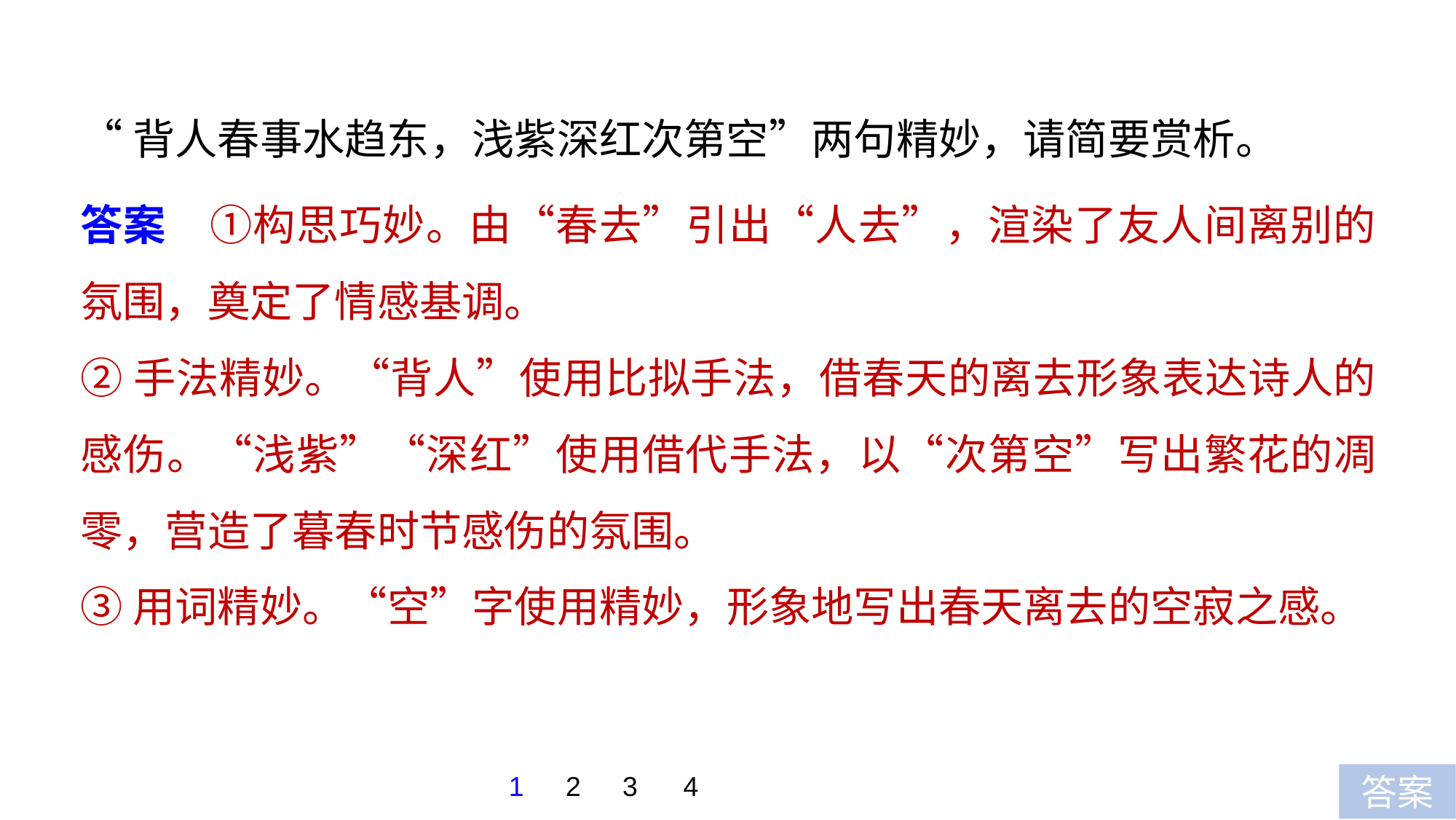

“背人春事水趋东，浅紫深红次第空”两句精妙，请简要赏析。
答案　①构思巧妙。由“春去”引出“人去”，渲染了友人间离别的氛围，奠定了情感基调。
②手法精妙。“背人”使用比拟手法，借春天的离去形象表达诗人的感伤。“浅紫”“深红”使用借代手法，以“次第空”写出繁花的凋零，营造了暮春时节感伤的氛围。
③用词精妙。“空”字使用精妙，形象地写出春天离去的空寂之感。
1
2
3
4
答案